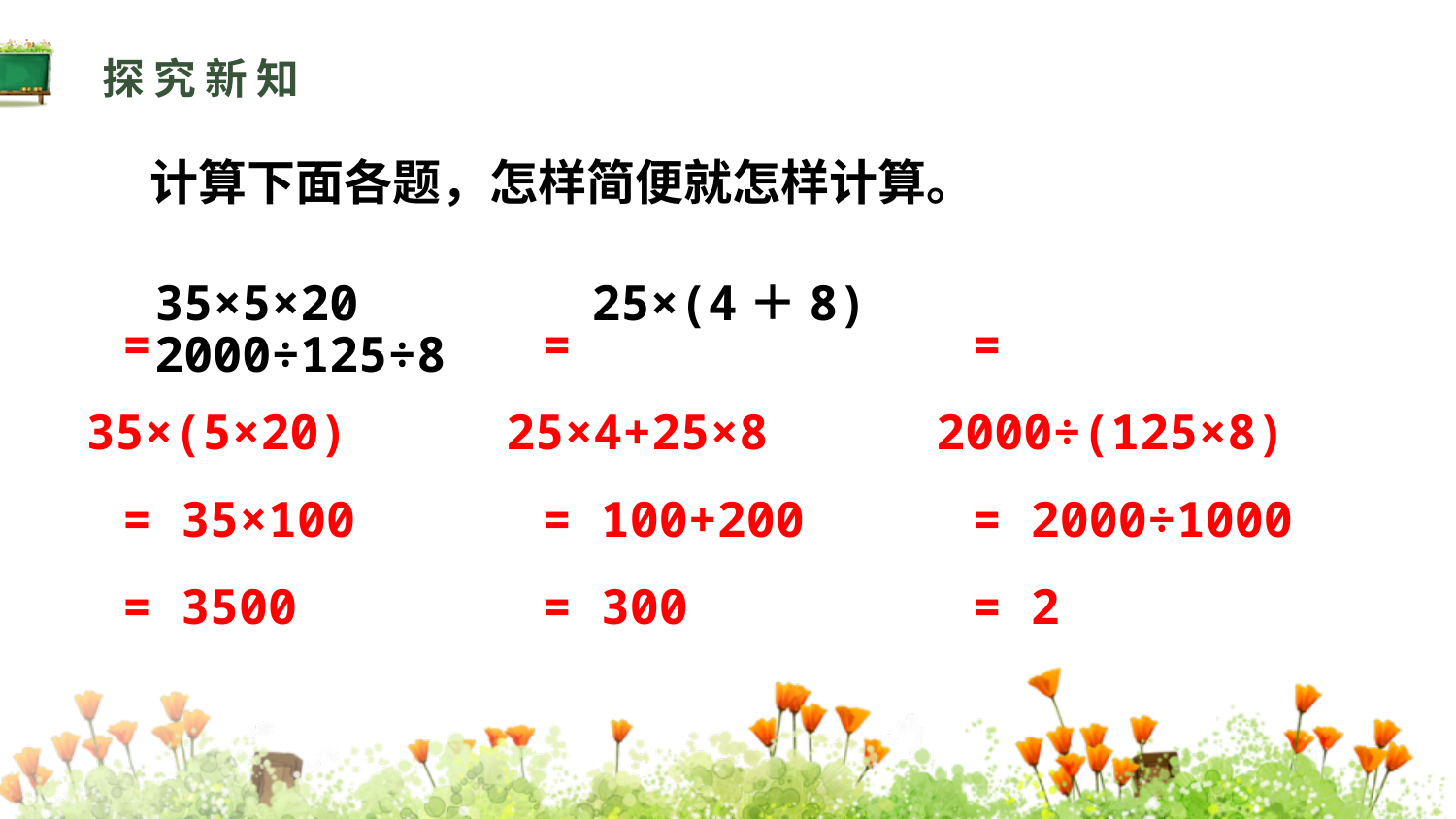

探究新知
 计算下面各题，怎样简便就怎样计算。
35×5×20        25×(4＋8)        2000÷125÷8
= 35×(5×20)
= 35×100
= 3500
= 25×4+25×8
= 100+200
= 300
= 2000÷(125×8)
= 2000÷1000
= 2